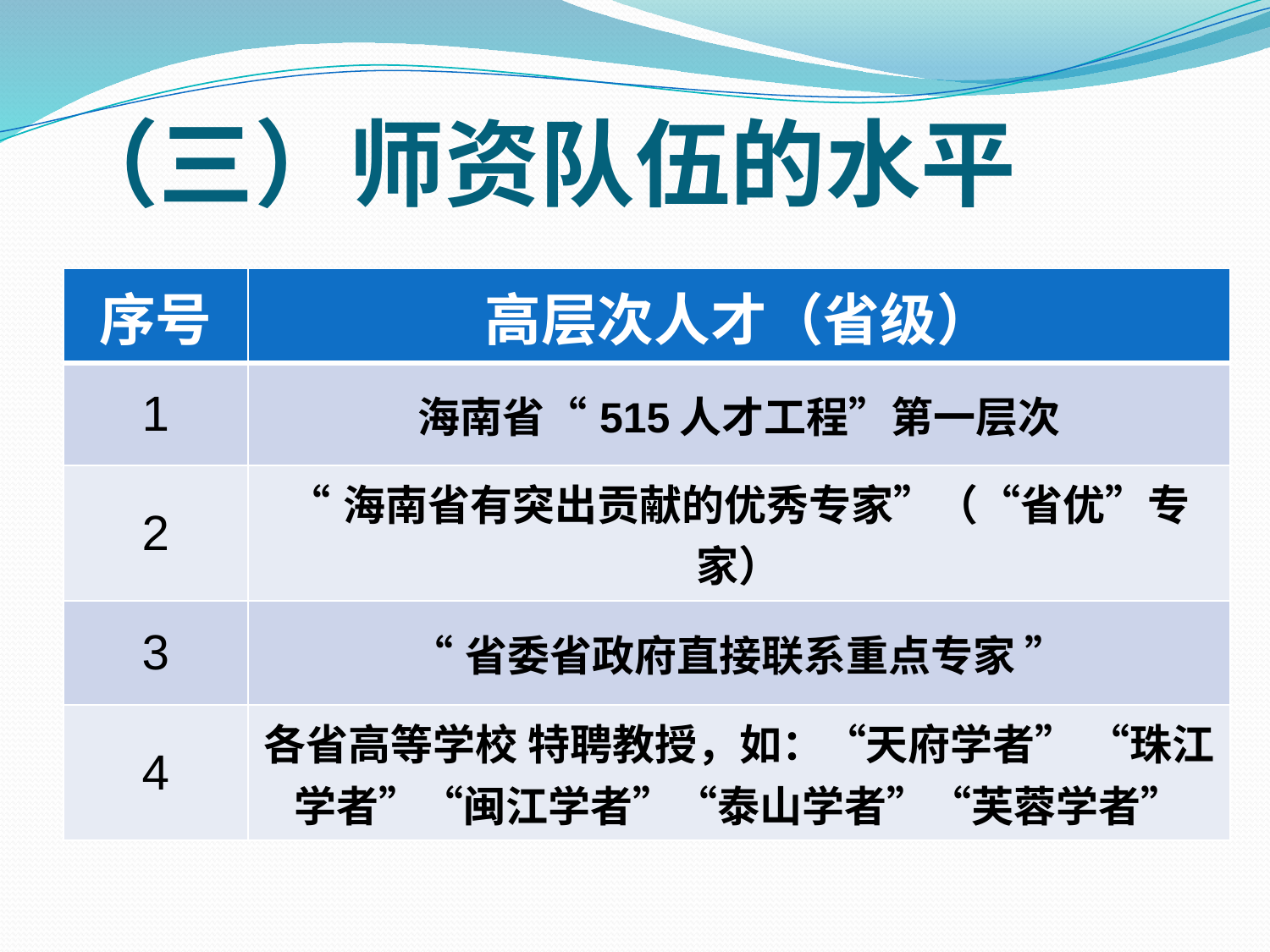

# （三）师资队伍的水平
| 序号 | 高层次人才（省级） |
| --- | --- |
| 1 | 海南省“515人才工程”第一层次 |
| 2 | “海南省有突出贡献的优秀专家”（“省优”专家） |
| 3 | “省委省政府直接联系重点专家 ” |
| 4 | 各省高等学校 特聘教授，如：“天府学者” “珠江学者”“闽江学者”“泰山学者”“芙蓉学者” |